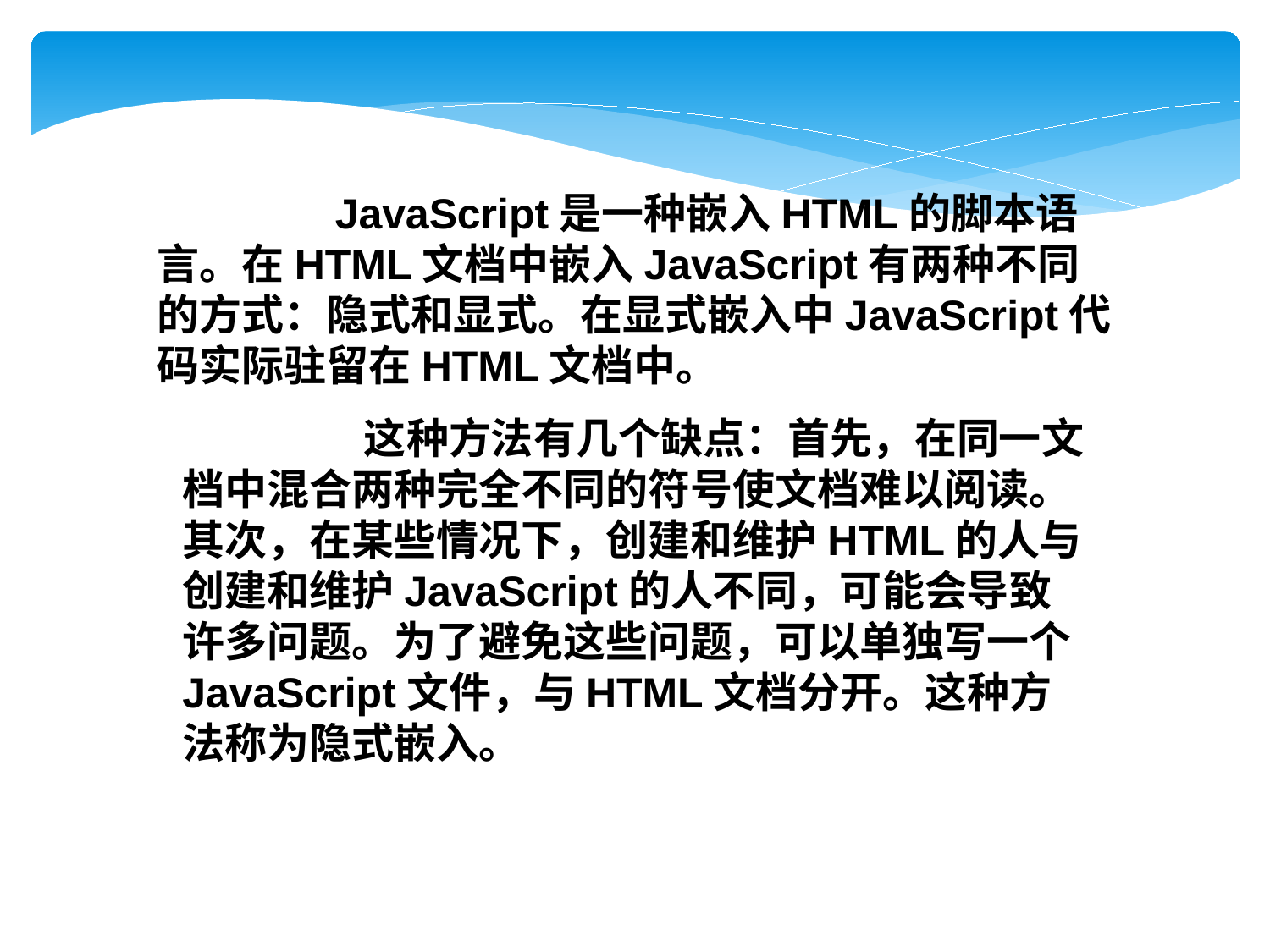

JavaScript是一种嵌入HTML的脚本语言。在HTML文档中嵌入JavaScript有两种不同的方式：隐式和显式。在显式嵌入中JavaScript代码实际驻留在HTML文档中。
                  这种方法有几个缺点：首先，在同一文档中混合两种完全不同的符号使文档难以阅读。其次，在某些情况下，创建和维护HTML的人与创建和维护JavaScript的人不同，可能会导致许多问题。为了避免这些问题，可以单独写一个JavaScript文件，与HTML文档分开。这种方法称为隐式嵌入。